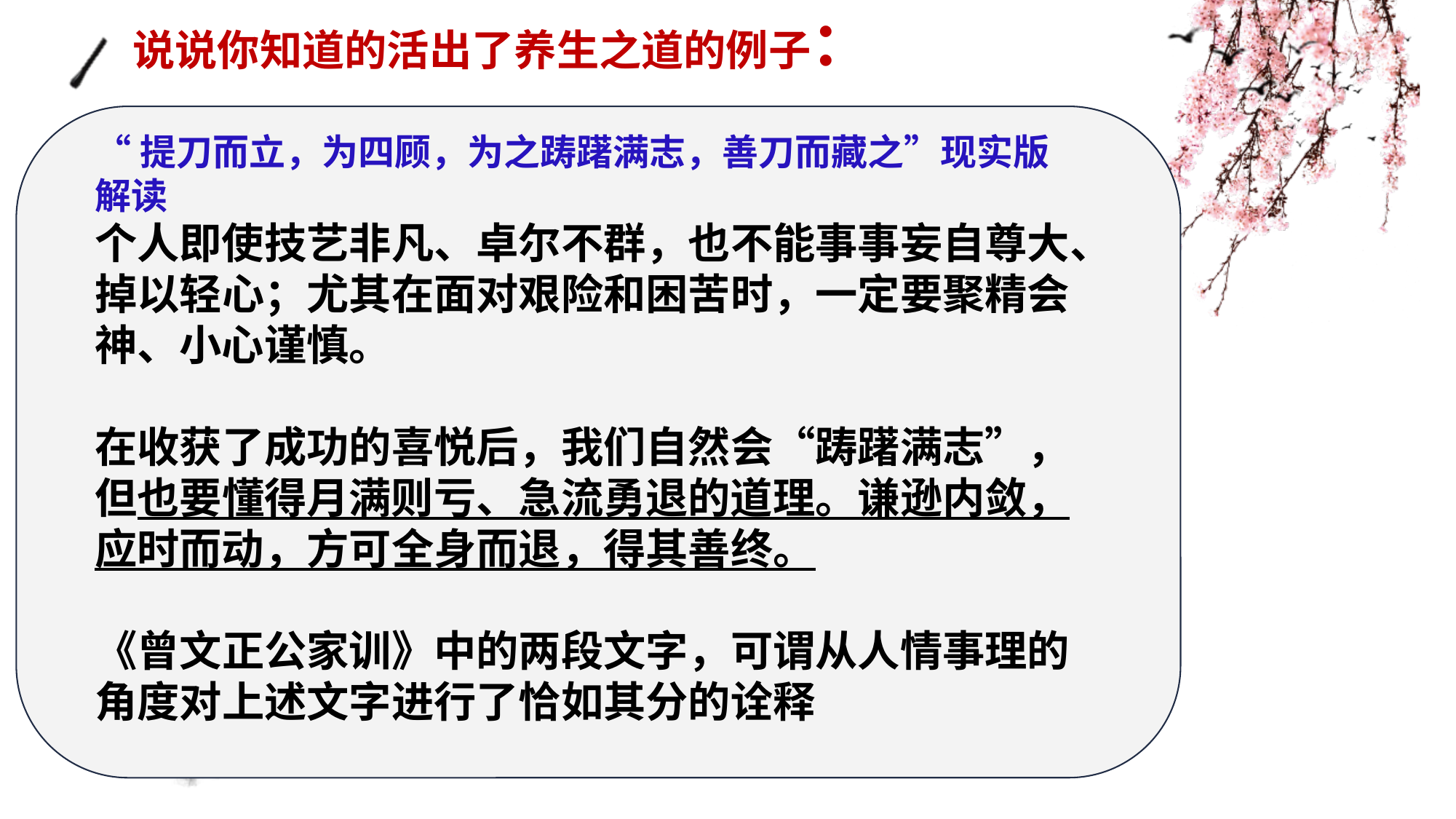

说说你知道的活出了养生之道的例子：

“提刀而立，为四顾，为之踌躇满志，善刀而藏之”现实版解读
个人即使技艺非凡、卓尔不群，也不能事事妄自尊大、掉以轻心；尤其在面对艰险和困苦时，一定要聚精会神、小心谨慎。

在收获了成功的喜悦后，我们自然会“踌躇满志”，但也要懂得月满则亏、急流勇退的道理。谦逊内敛，应时而动，方可全身而退，得其善终。

《曾文正公家训》中的两段文字，可谓从人情事理的角度对上述文字进行了恰如其分的诠释